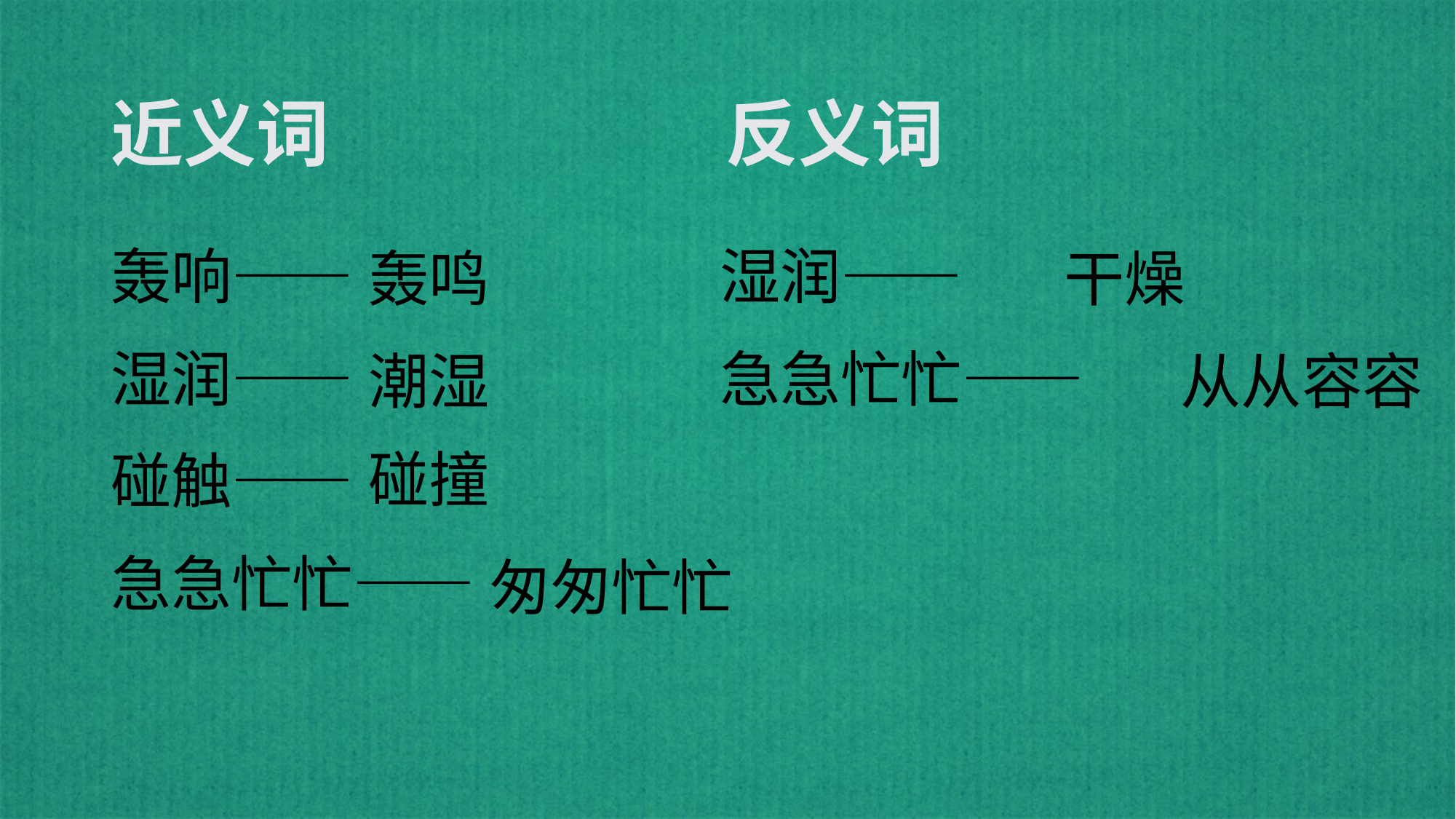

# 近义词                        反义词
轰响——                           湿润——
湿润——                           急急忙忙——
碰触——
急急忙忙——
轰鸣
干燥
潮湿
从从容容
碰撞
匆匆忙忙